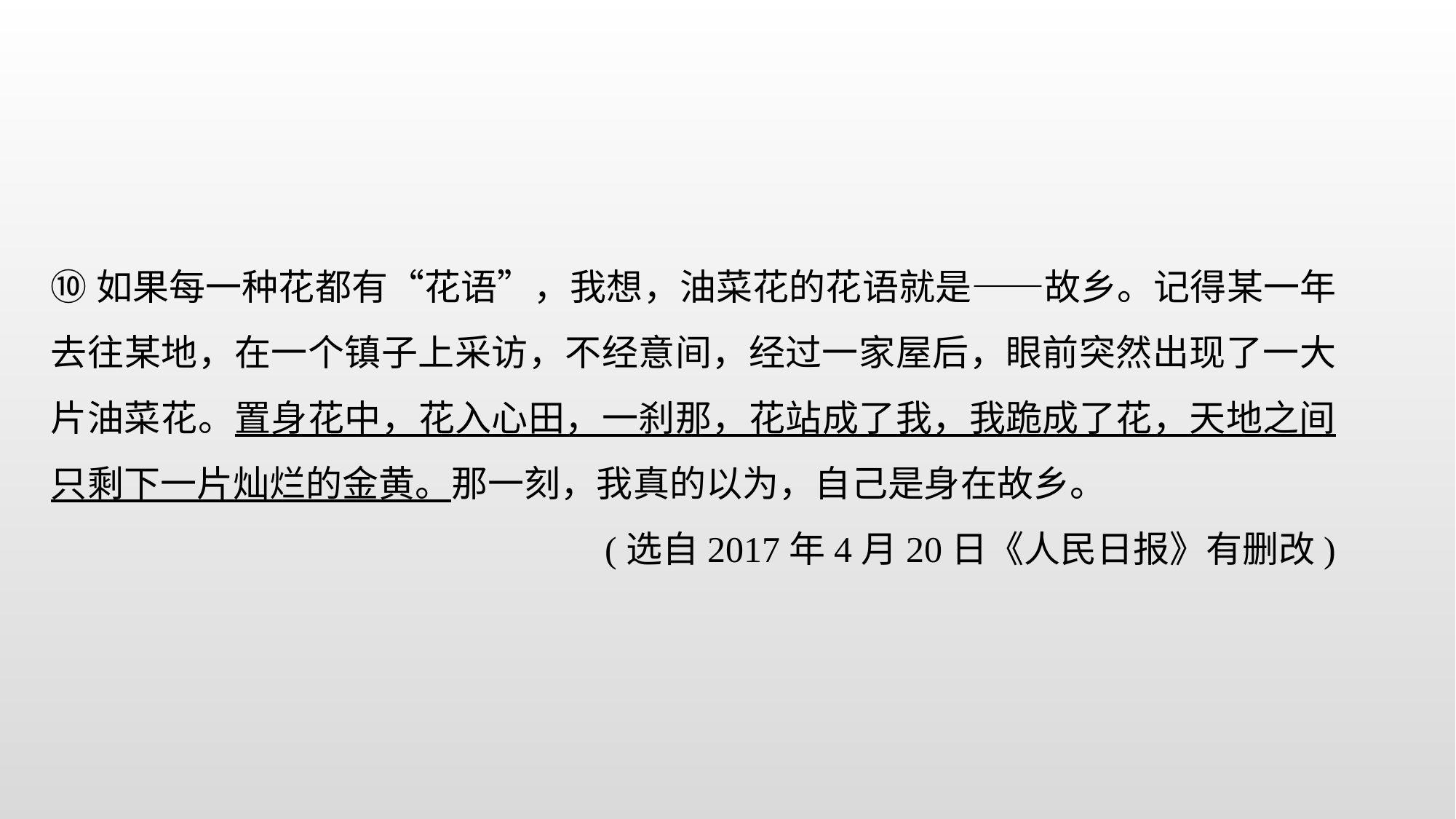

⑩如果每一种花都有“花语”，我想，油菜花的花语就是——故乡。记得某一年去往某地，在一个镇子上采访，不经意间，经过一家屋后，眼前突然出现了一大片油菜花。置身花中，花入心田，一刹那，花站成了我，我跪成了花，天地之间只剩下一片灿烂的金黄。那一刻，我真的以为，自己是身在故乡。
(选自2017年4月20日《人民日报》有删改)